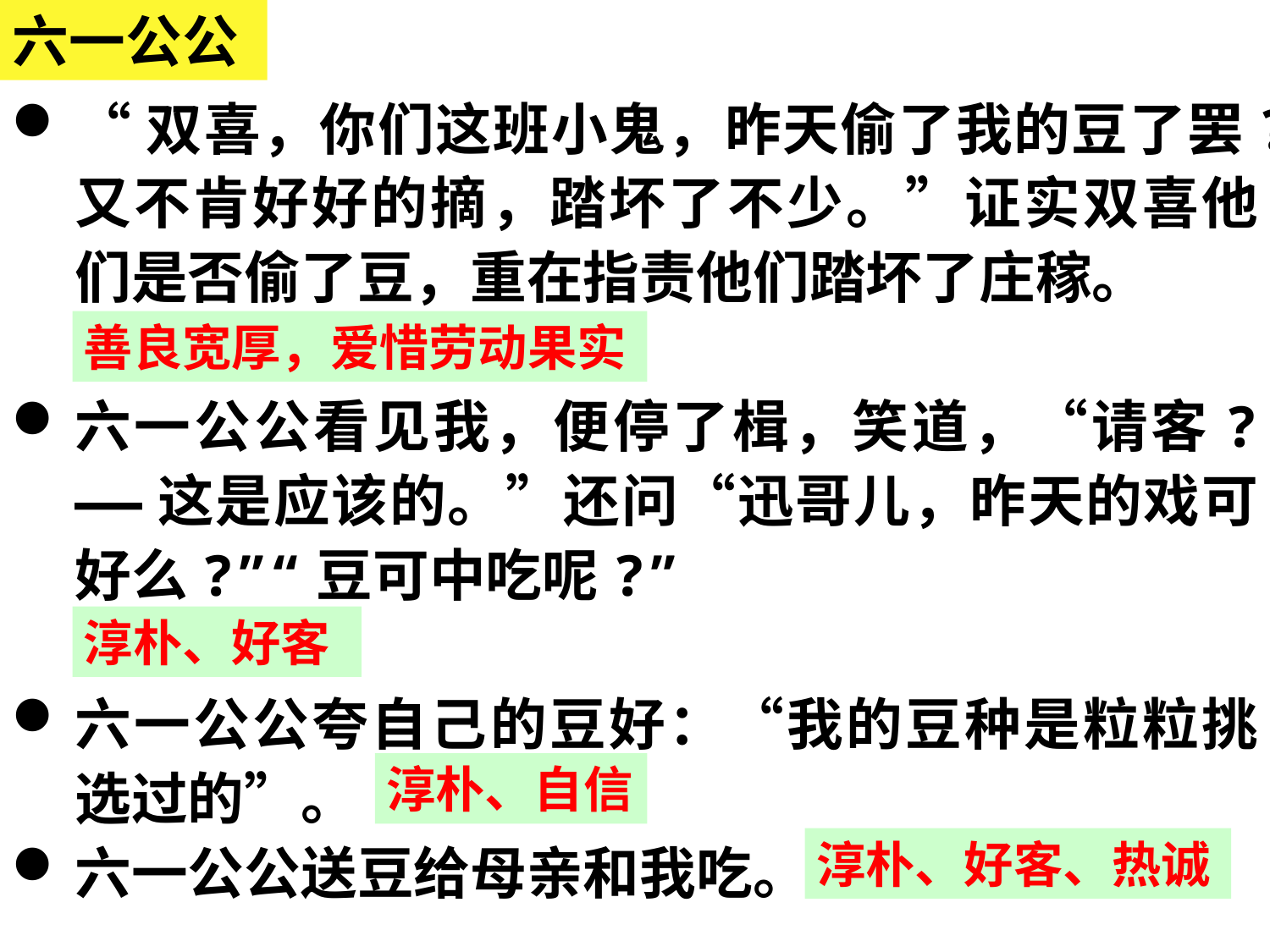

六一公公
“双喜，你们这班小鬼，昨天偷了我的豆了罢?又不肯好好的摘，踏坏了不少。”证实双喜他们是否偷了豆，重在指责他们踏坏了庄稼。

六一公公看见我，便停了楫，笑道，“请客?——这是应该的。”还问“迅哥儿，昨天的戏可好么?”“豆可中吃呢?”

六一公公夸自己的豆好：“我的豆种是粒粒挑选过的”。
六一公公送豆给母亲和我吃。
善良宽厚，爱惜劳动果实
淳朴、好客
淳朴、自信
淳朴、好客、热诚